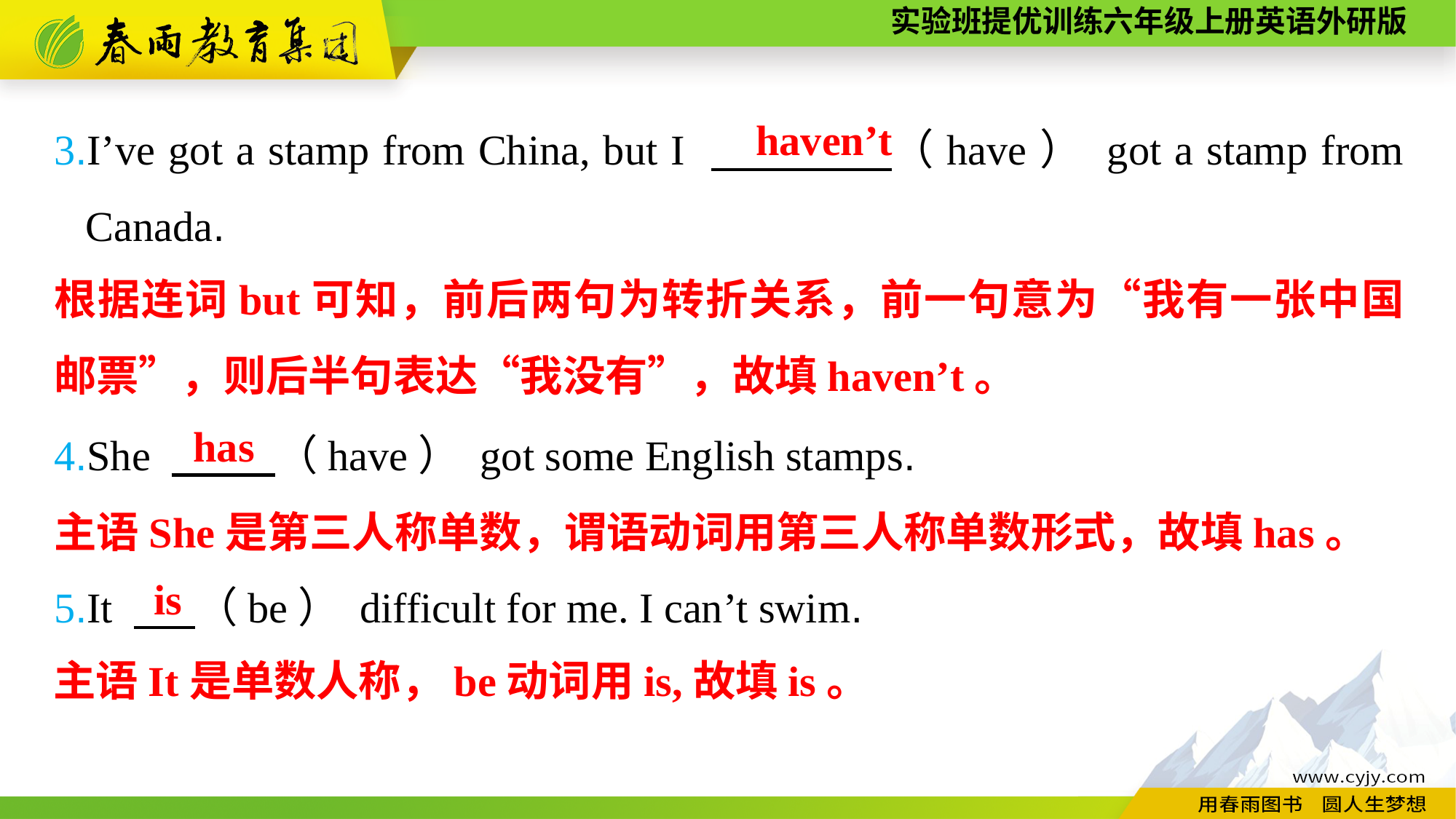

3.I’ve got a stamp from China, but I 　　　　（have） got a stamp from Canada.

4.She 　　  （have） got some English stamps.

5.It 　  （be） difficult for me. I can’t swim.
haven’t
根据连词but可知，前后两句为转折关系，前一句意为“我有一张中国邮票”，则后半句表达“我没有”，故填haven’t。
has
主语She是第三人称单数，谓语动词用第三人称单数形式，故填has。
is
主语It是单数人称，be动词用is,故填is。